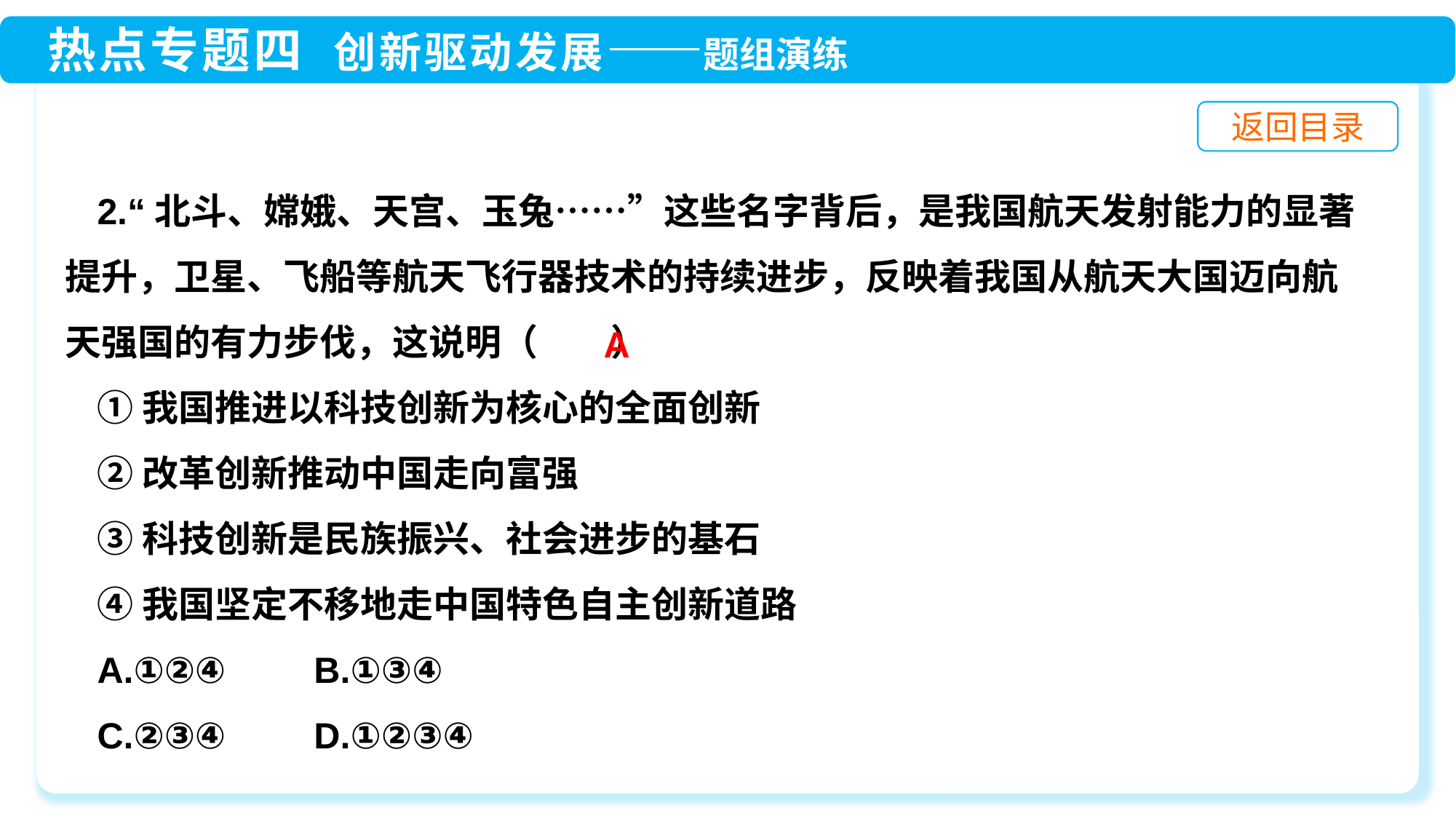

2.“北斗、嫦娥、天宫、玉兔……”这些名字背后，是我国航天发射能力的显著提升，卫星、飞船等航天飞行器技术的持续进步，反映着我国从航天大国迈向航天强国的有力步伐，这说明（　　）
①我国推进以科技创新为核心的全面创新
②改革创新推动中国走向富强
③科技创新是民族振兴、社会进步的基石
④我国坚定不移地走中国特色自主创新道路
A.①②④	   B.①③④
C.②③④	   D.①②③④
A